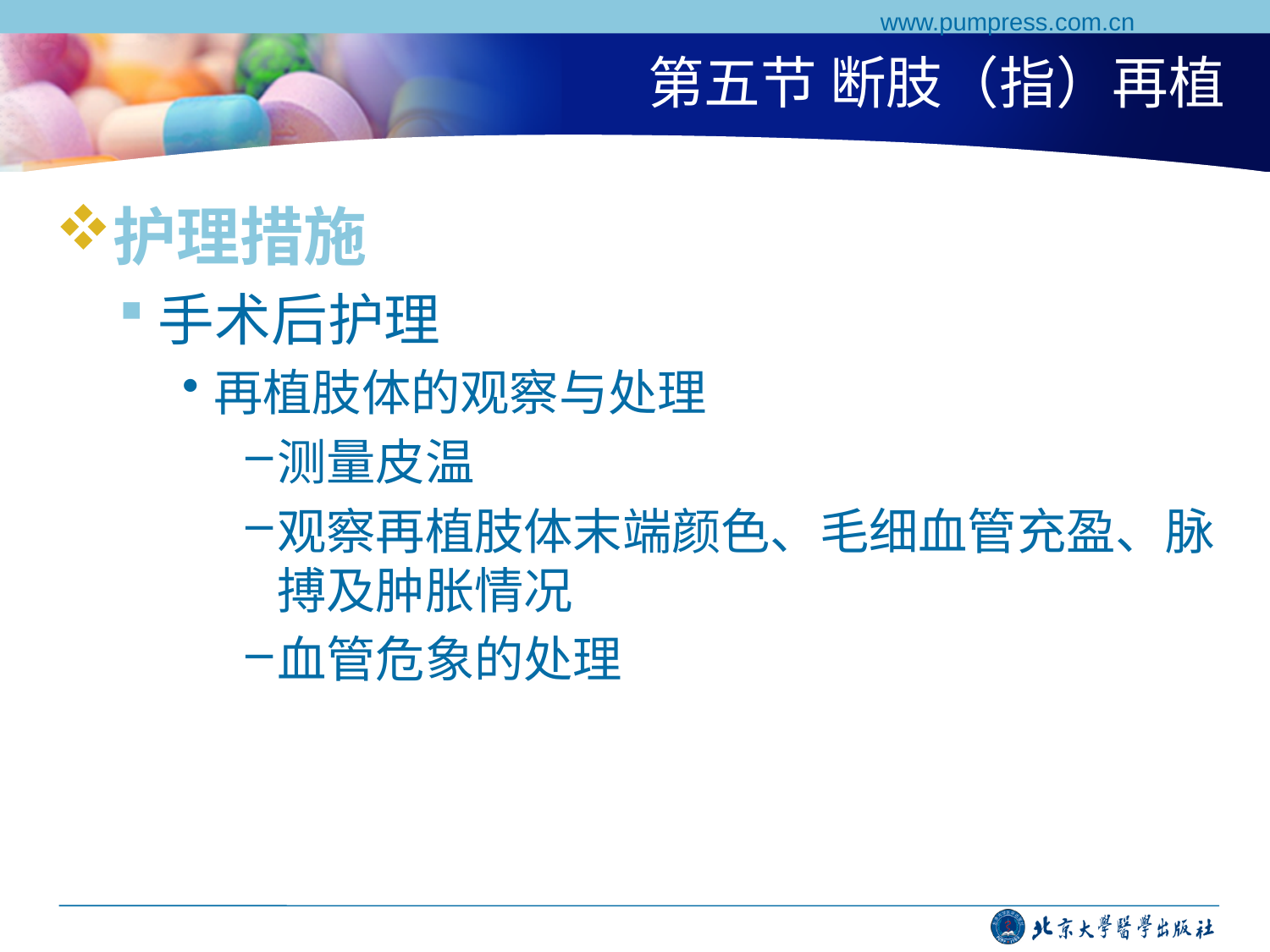

www.pumpress.com.cn
# 第五节 断肢（指）再植
护理措施
手术后护理
再植肢体的观察与处理
测量皮温
观察再植肢体末端颜色、毛细血管充盈、脉搏及肿胀情况
血管危象的处理